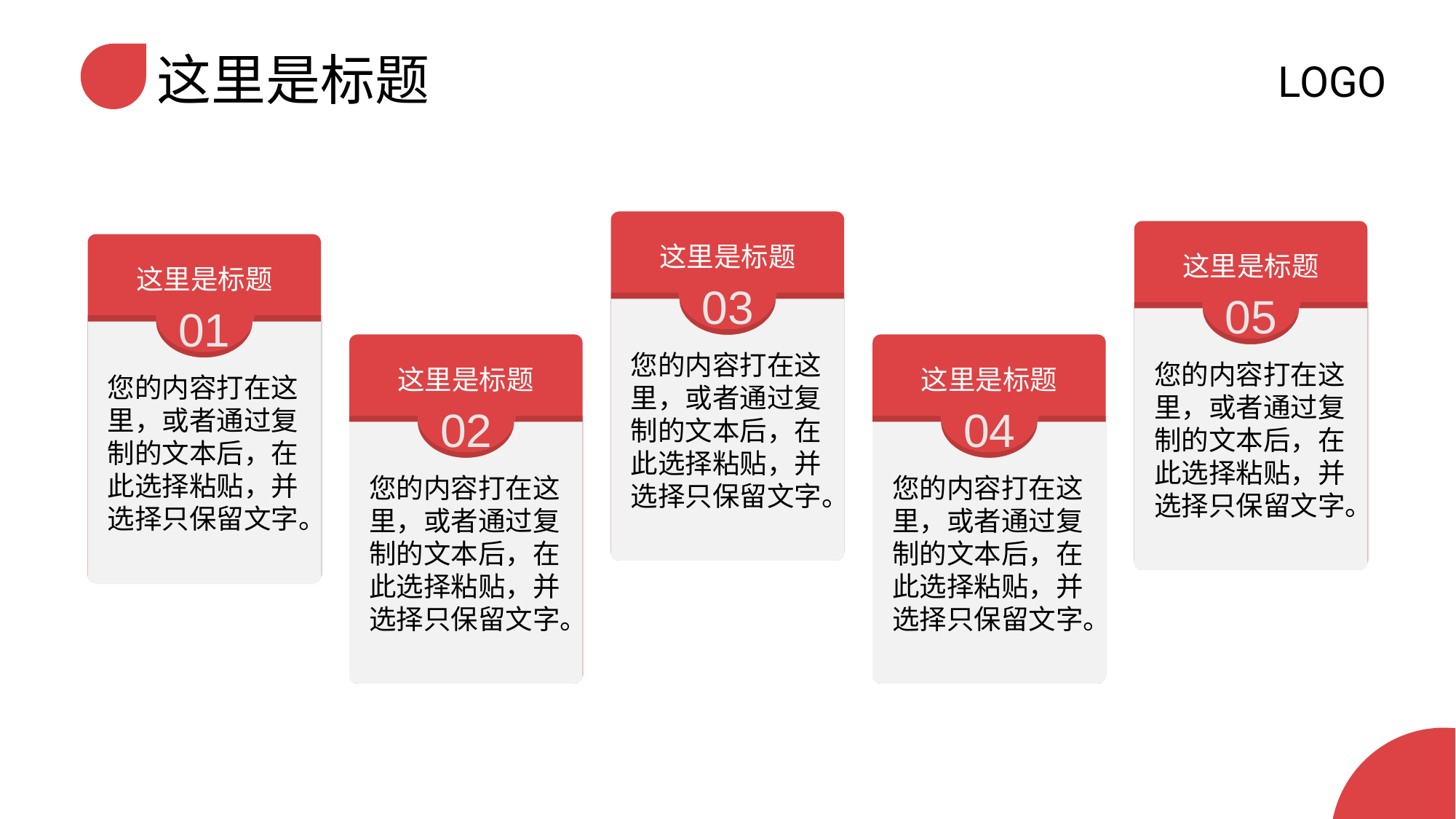

LOGO
这里是标题
03

您的内容打在这里，或者通过复制的文本后，在此选择粘贴，并选择只保留文字。
这里是标题
05

您的内容打在这里，或者通过复制的文本后，在此选择粘贴，并选择只保留文字。
这里是标题
01

您的内容打在这里，或者通过复制的文本后，在此选择粘贴，并选择只保留文字。
这里是标题
02

您的内容打在这里，或者通过复制的文本后，在此选择粘贴，并选择只保留文字。
这里是标题
04

您的内容打在这里，或者通过复制的文本后，在此选择粘贴，并选择只保留文字。